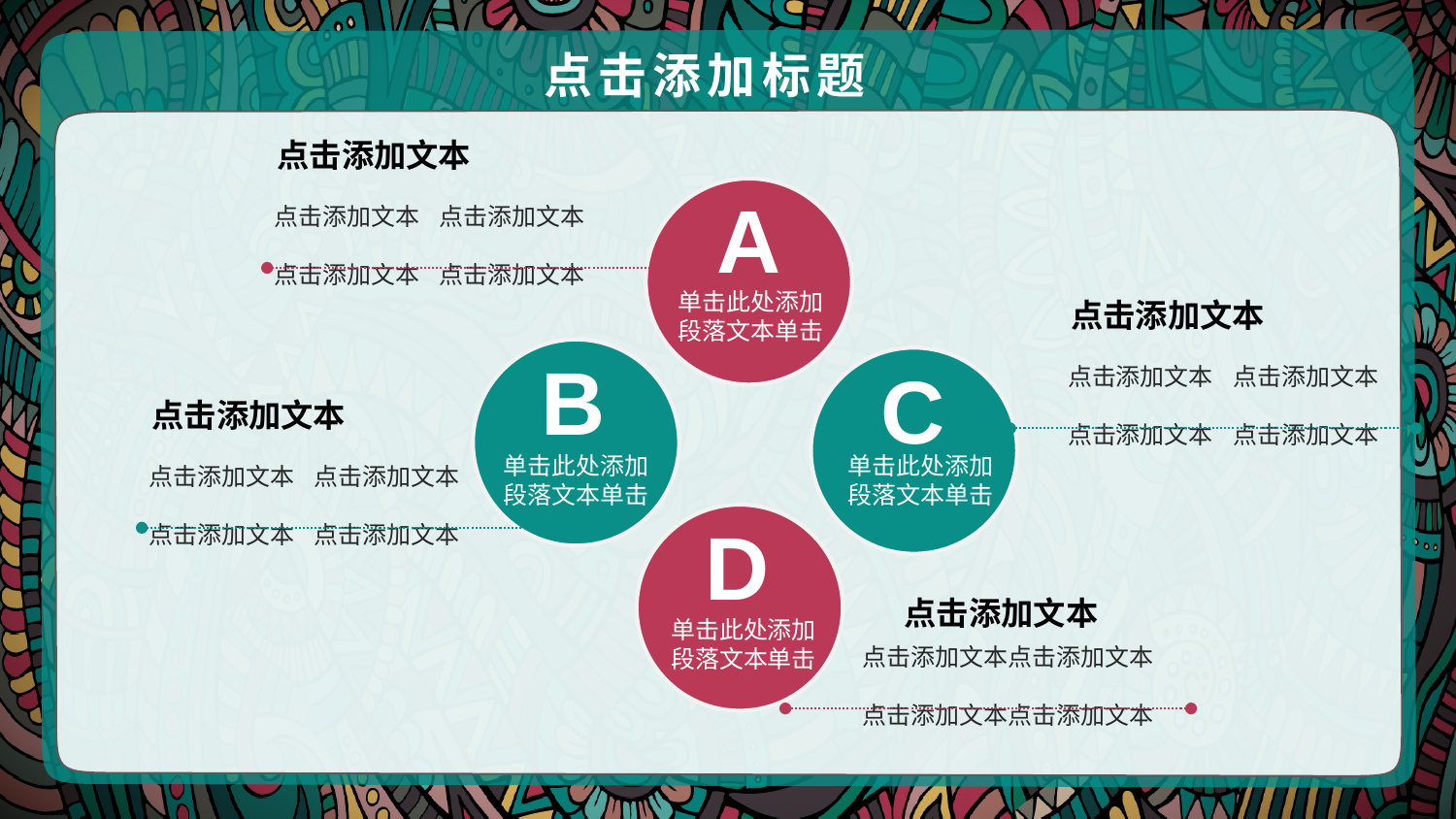

点击添加标题
点击添加文本
点击添加文本
点击添加文本
点击添加文本
点击添加文本

A
单击此处添加段落文本单击
点击添加文本
点击添加文本
点击添加文本
点击添加文本
点击添加文本

B
单击此处添加段落文本单击

C
单击此处添加段落文本单击
点击添加文本
点击添加文本
点击添加文本
点击添加文本
点击添加文本

D
单击此处添加段落文本单击
点击添加文本
点击添加文本
点击添加文本
点击添加文本
点击添加文本